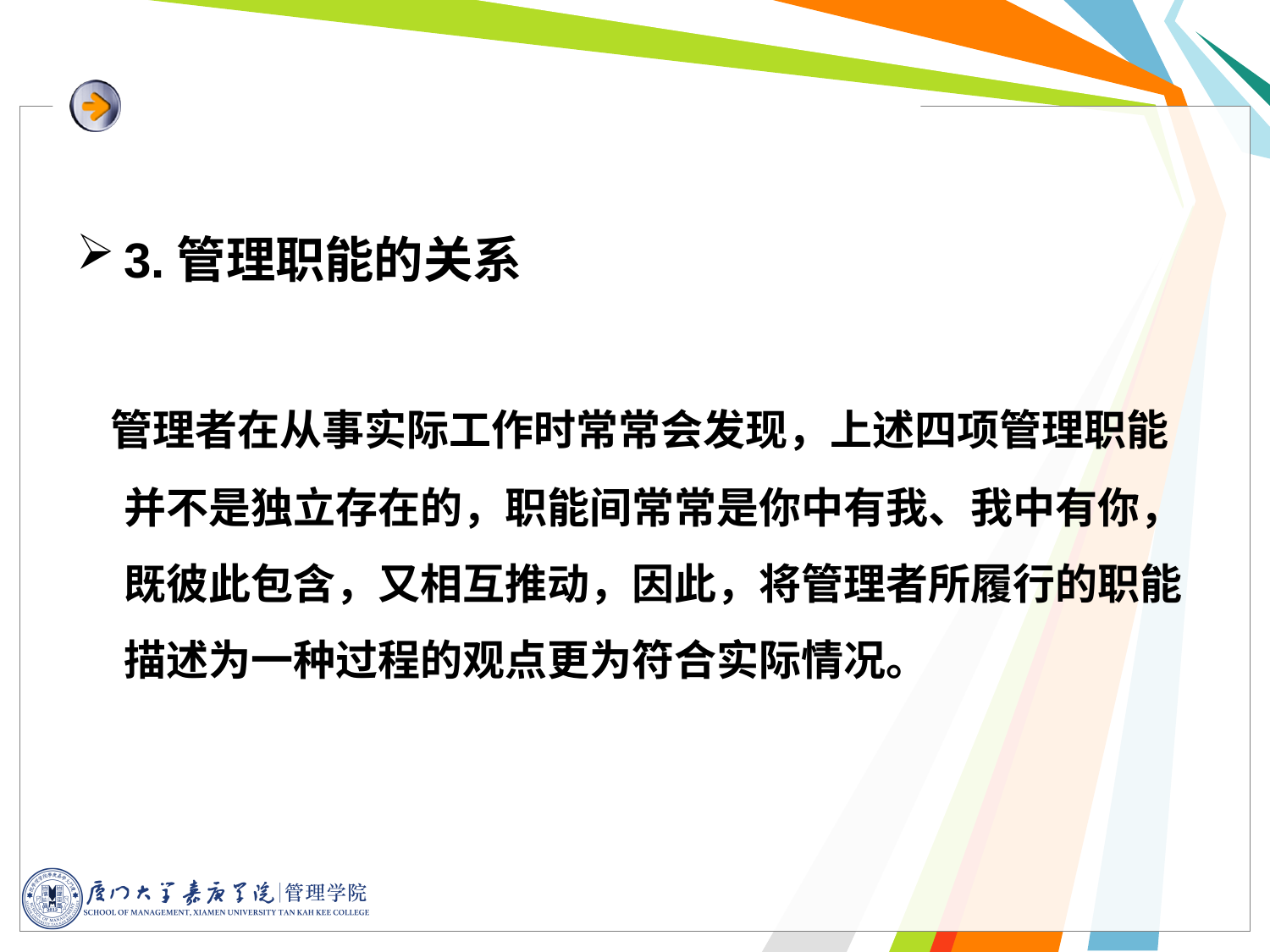

3.管理职能的关系

  管理者在从事实际工作时常常会发现，上述四项管理职能并不是独立存在的，职能间常常是你中有我、我中有你，既彼此包含，又相互推动，因此，将管理者所履行的职能描述为一种过程的观点更为符合实际情况。